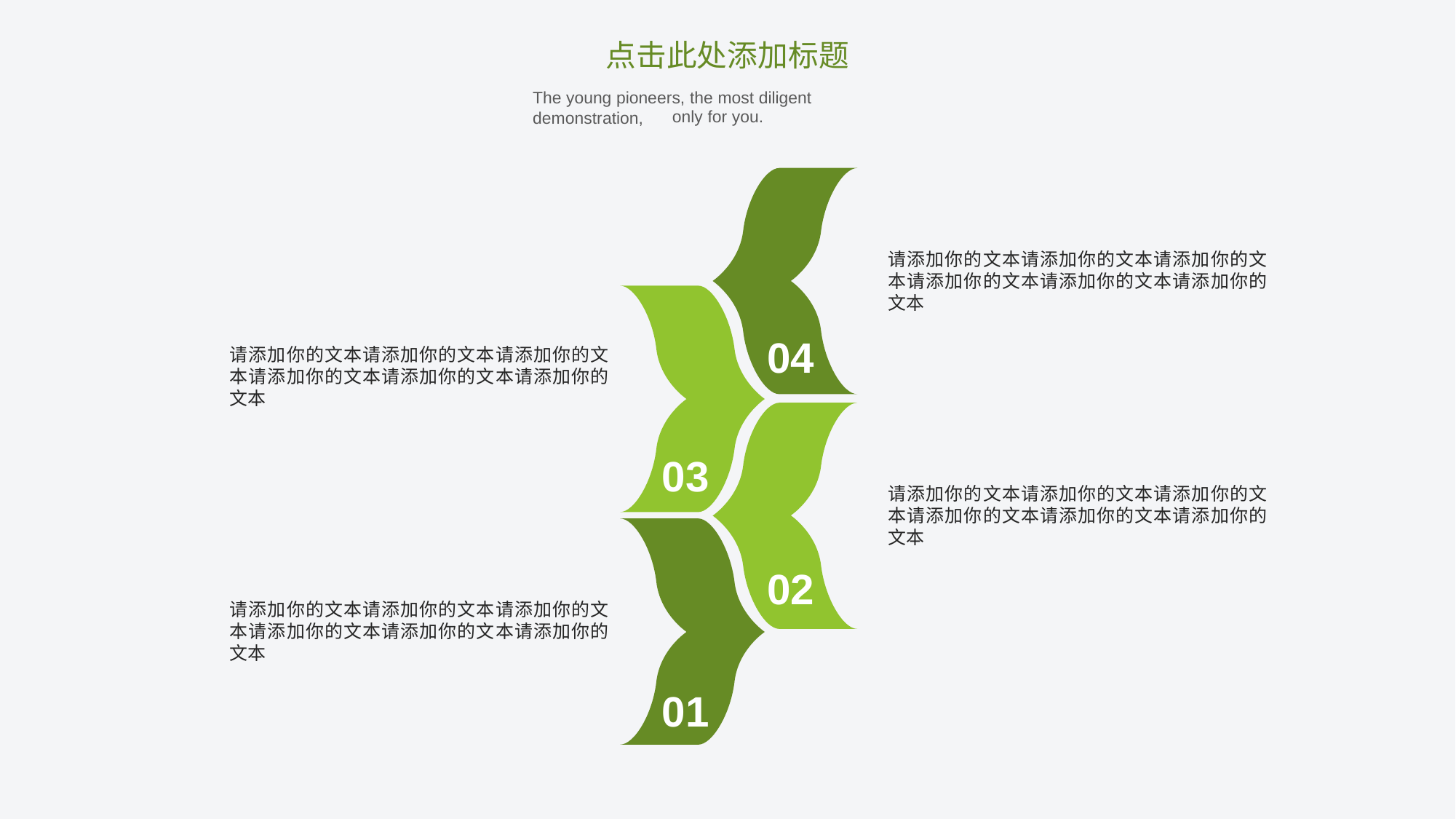

点击此处添加标题
The young pioneers, the most diligent demonstration,
only for you.

请添加你的文本请添加你的文本请添加你的文本请添加你的文本请添加你的文本请添加你的文本

04
请添加你的文本请添加你的文本请添加你的文本请添加你的文本请添加你的文本请添加你的文本

03
请添加你的文本请添加你的文本请添加你的文本请添加你的文本请添加你的文本请添加你的文本

02
请添加你的文本请添加你的文本请添加你的文本请添加你的文本请添加你的文本请添加你的文本
01